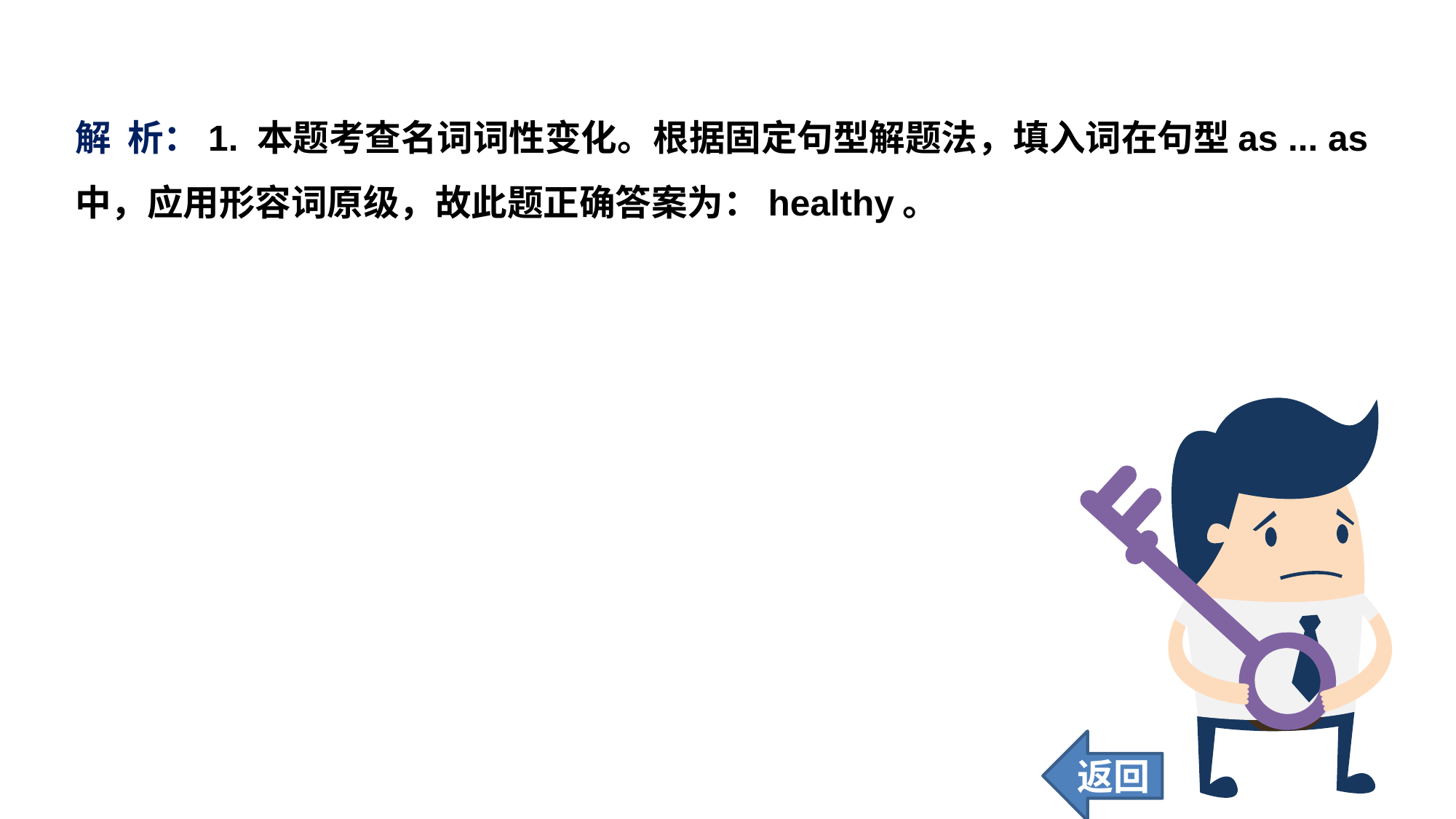

解  析：1. 本题考查名词词性变化。根据固定句型解题法，填入词在句型as ... as 中，应用形容词原级，故此题正确答案为：healthy。

返回
171